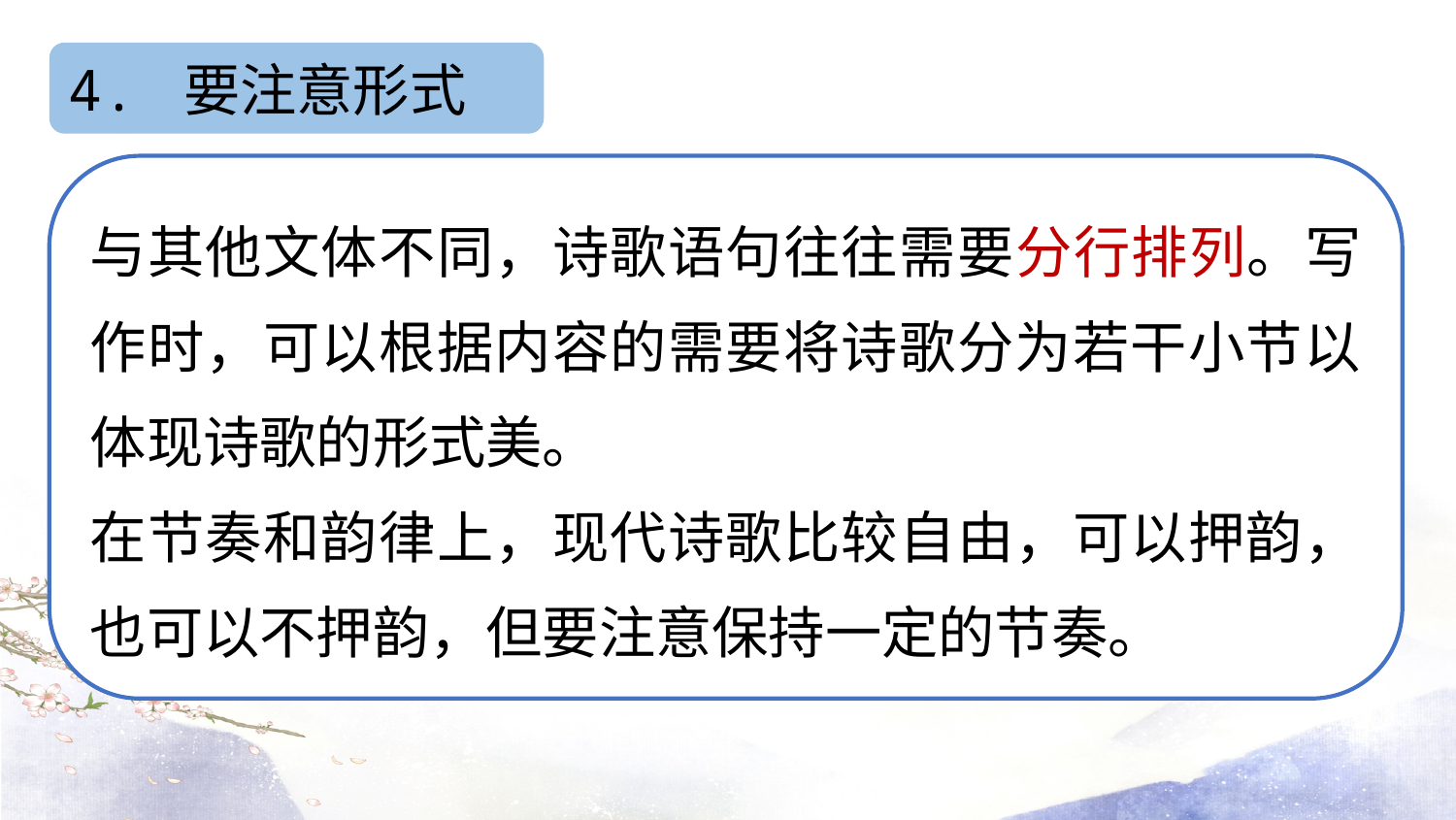

4. 要注意形式
与其他文体不同，诗歌语句往往需要分行排列。写作时，可以根据内容的需要将诗歌分为若干小节以体现诗歌的形式美。
在节奏和韵律上，现代诗歌比较自由，可以押韵，也可以不押韵，但要注意保持一定的节奏。